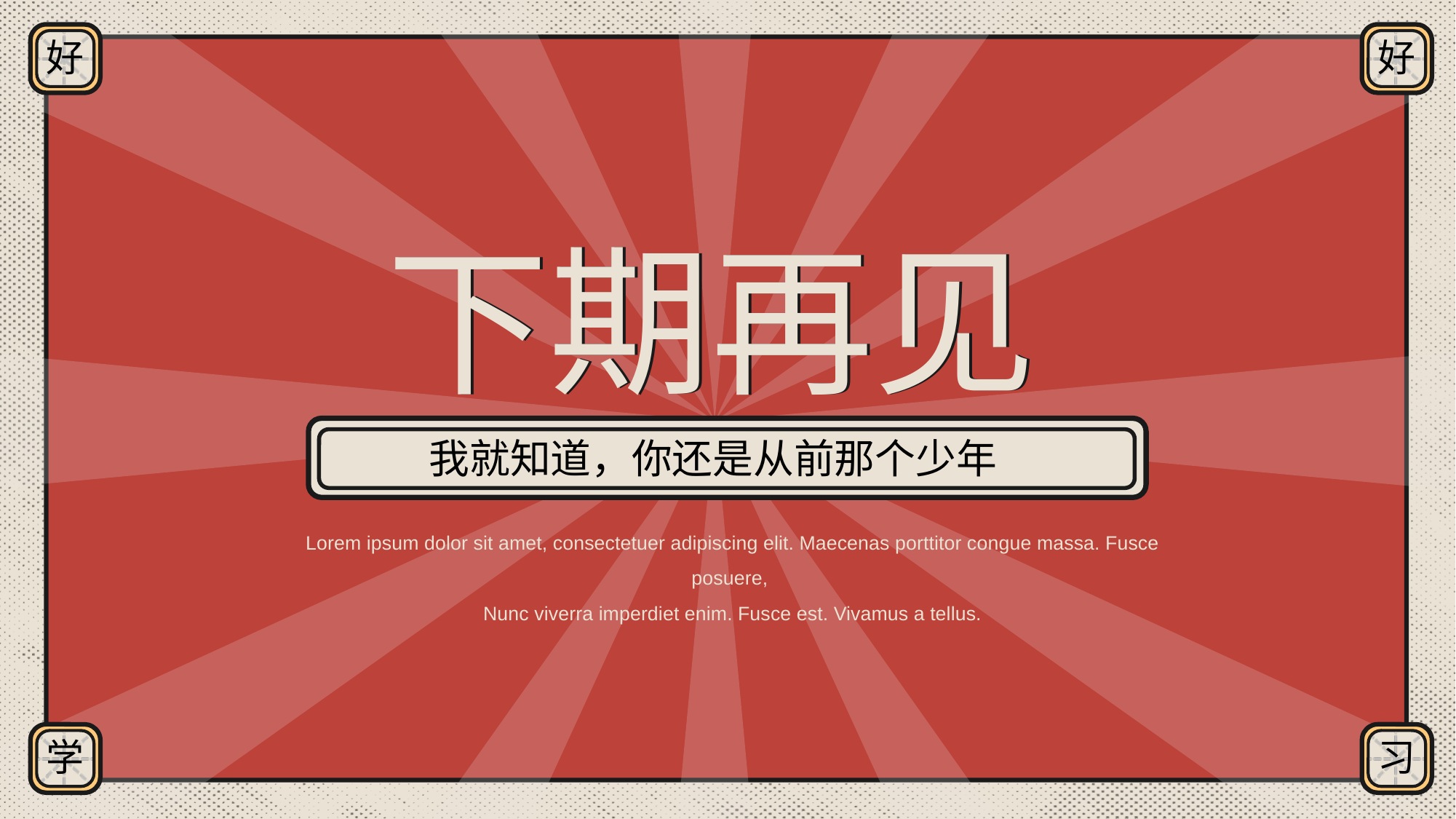

好

好

下期再见
下期再见

我就知道，你还是从前那个少年
Lorem ipsum dolor sit amet, consectetuer adipiscing elit. Maecenas porttitor congue massa. Fusce posuere,
Nunc viverra imperdiet enim. Fusce est. Vivamus a tellus.

学

习